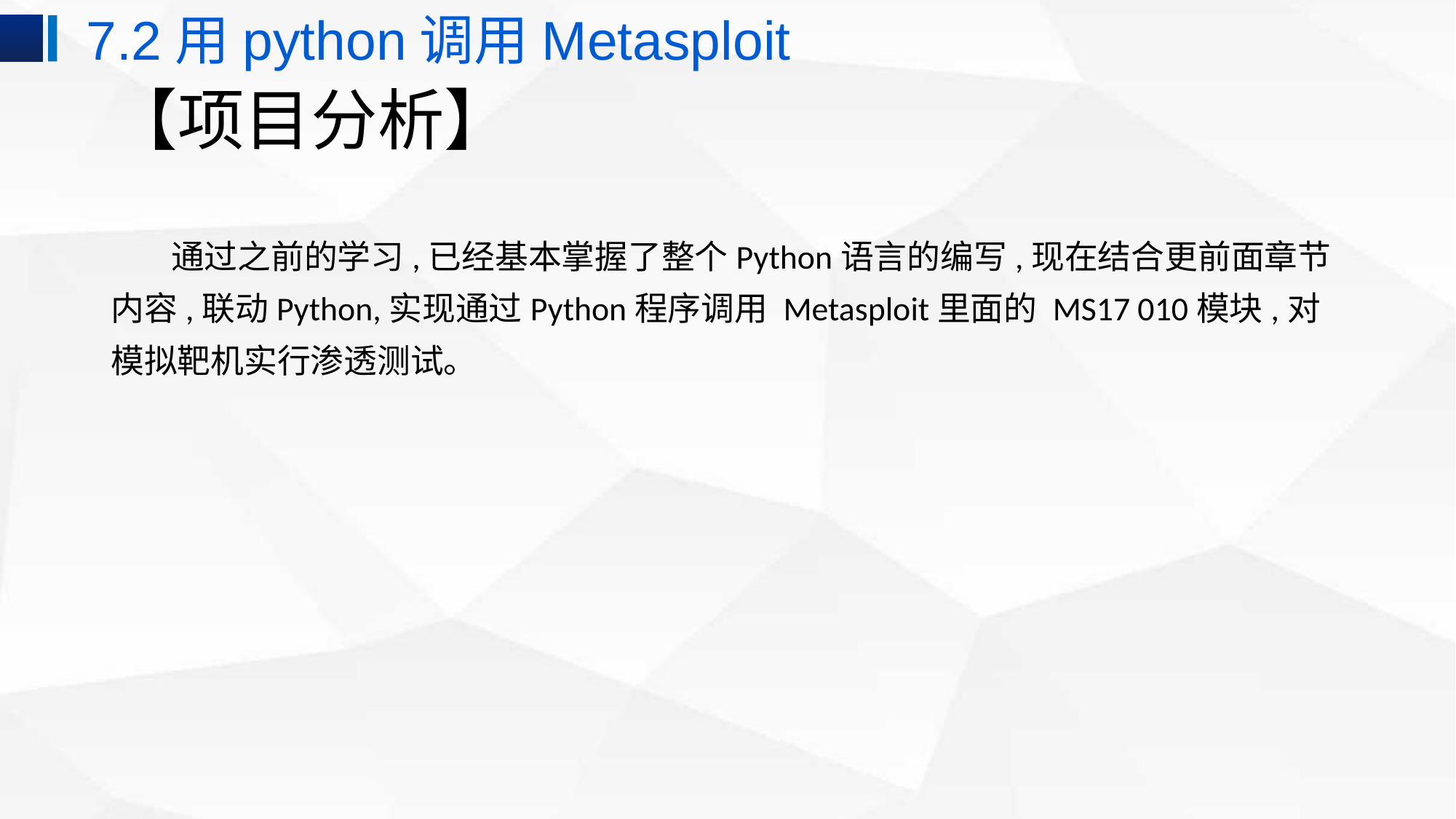

7.2用python调用Metasploit

# 【项目分析】
       通过之前的学习,已经基本掌握了整个Python语言的编写,现在结合更前面章节内容,联动Python,实现通过Python程序调用 Metasploit里面的 MS17 010模块,对模拟靶机实行渗透测试。